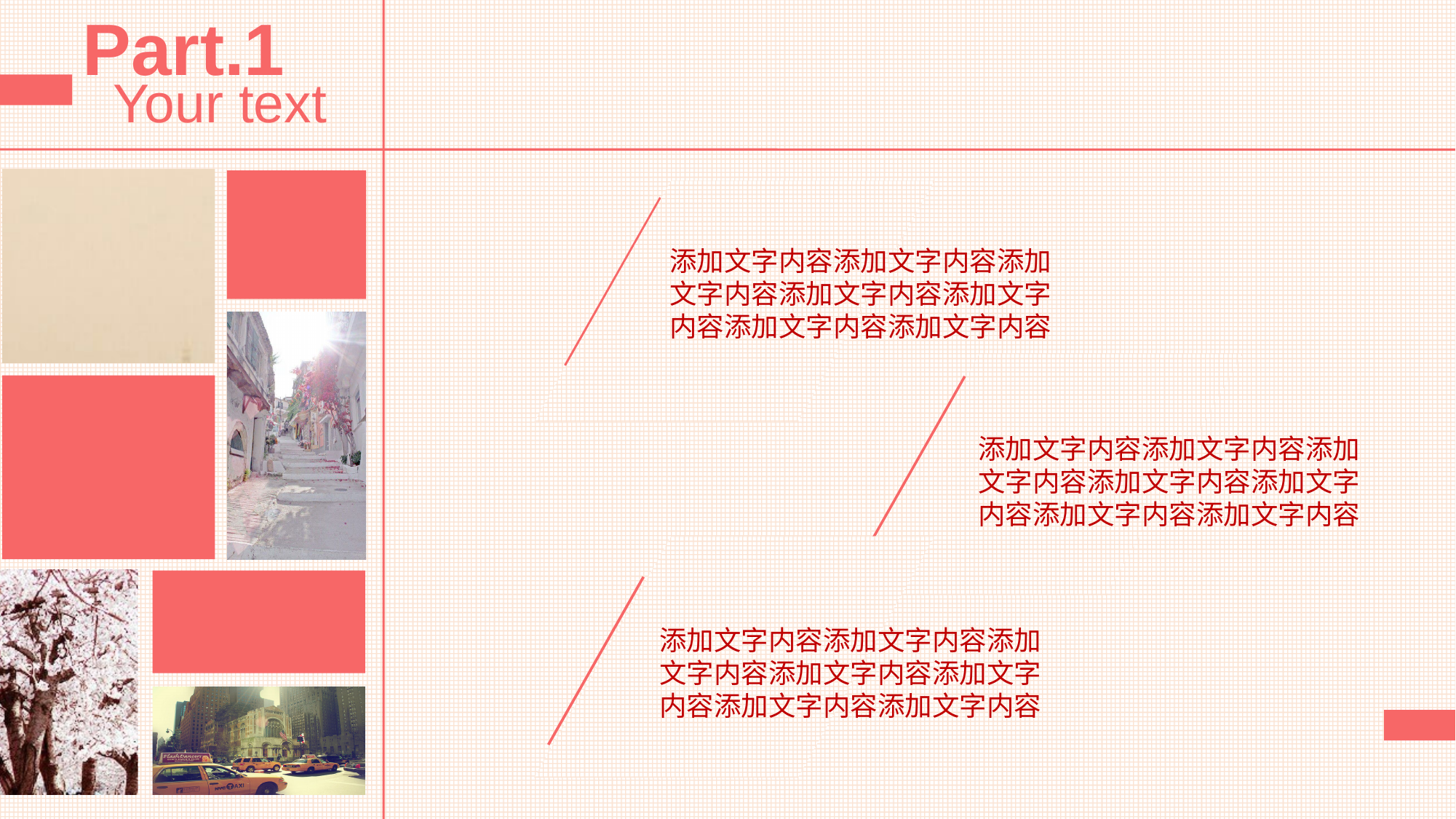

Part.1
Your text

01
添加文字内容添加文字内容添加文字内容添加文字内容添加文字内容添加文字内容添加文字内容

02
添加文字内容添加文字内容添加文字内容添加文字内容添加文字内容添加文字内容添加文字内容

03
添加文字内容添加文字内容添加文字内容添加文字内容添加文字内容添加文字内容添加文字内容